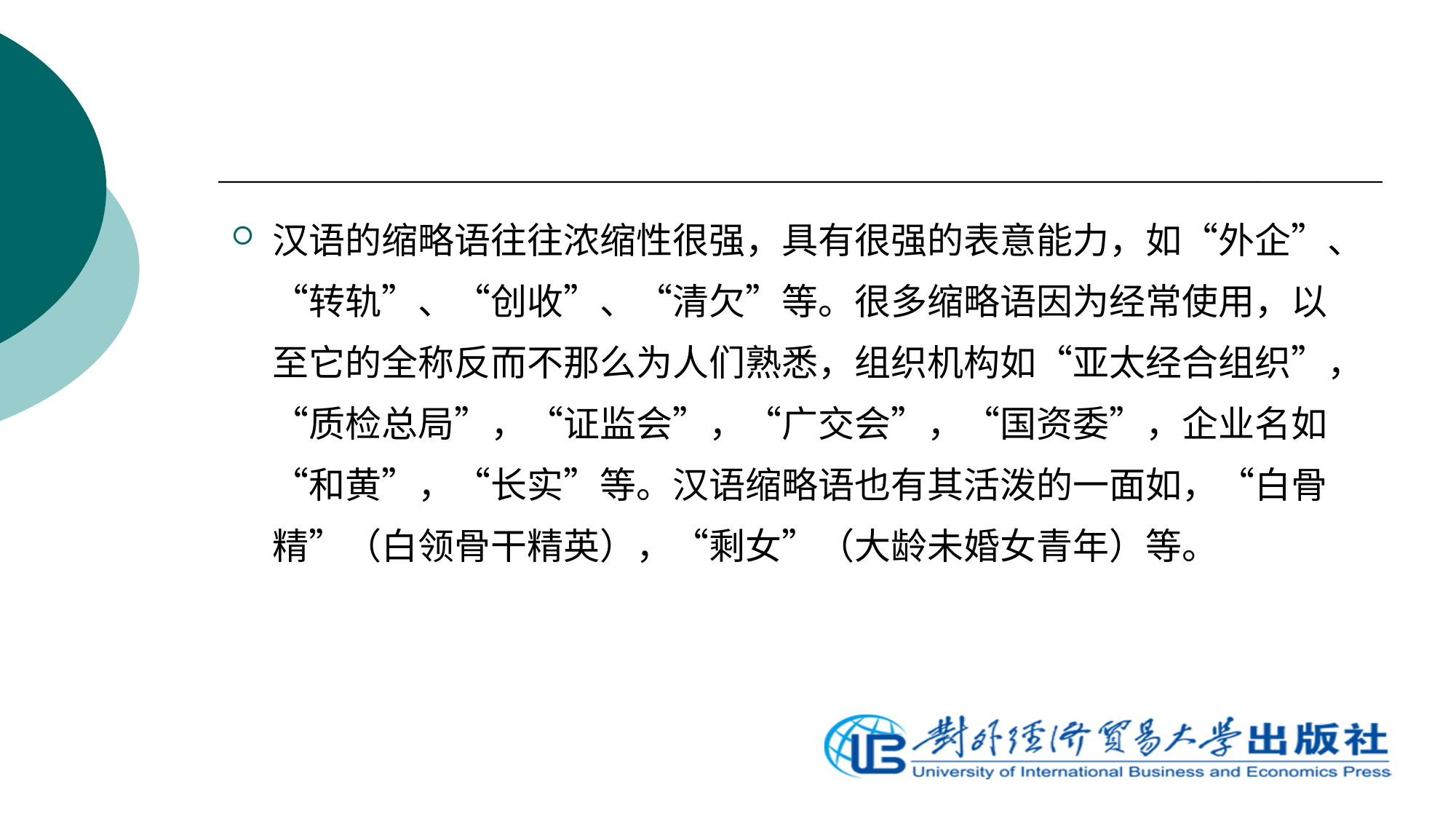

汉语的缩略语往往浓缩性很强，具有很强的表意能力，如“外企”、“转轨”、“创收”、“清欠”等。很多缩略语因为经常使用，以至它的全称反而不那么为人们熟悉，组织机构如“亚太经合组织”，“质检总局”，“证监会”，“广交会”，“国资委”，企业名如“和黄”，“长实”等。汉语缩略语也有其活泼的一面如，“白骨精”（白领骨干精英），“剩女”（大龄未婚女青年）等。